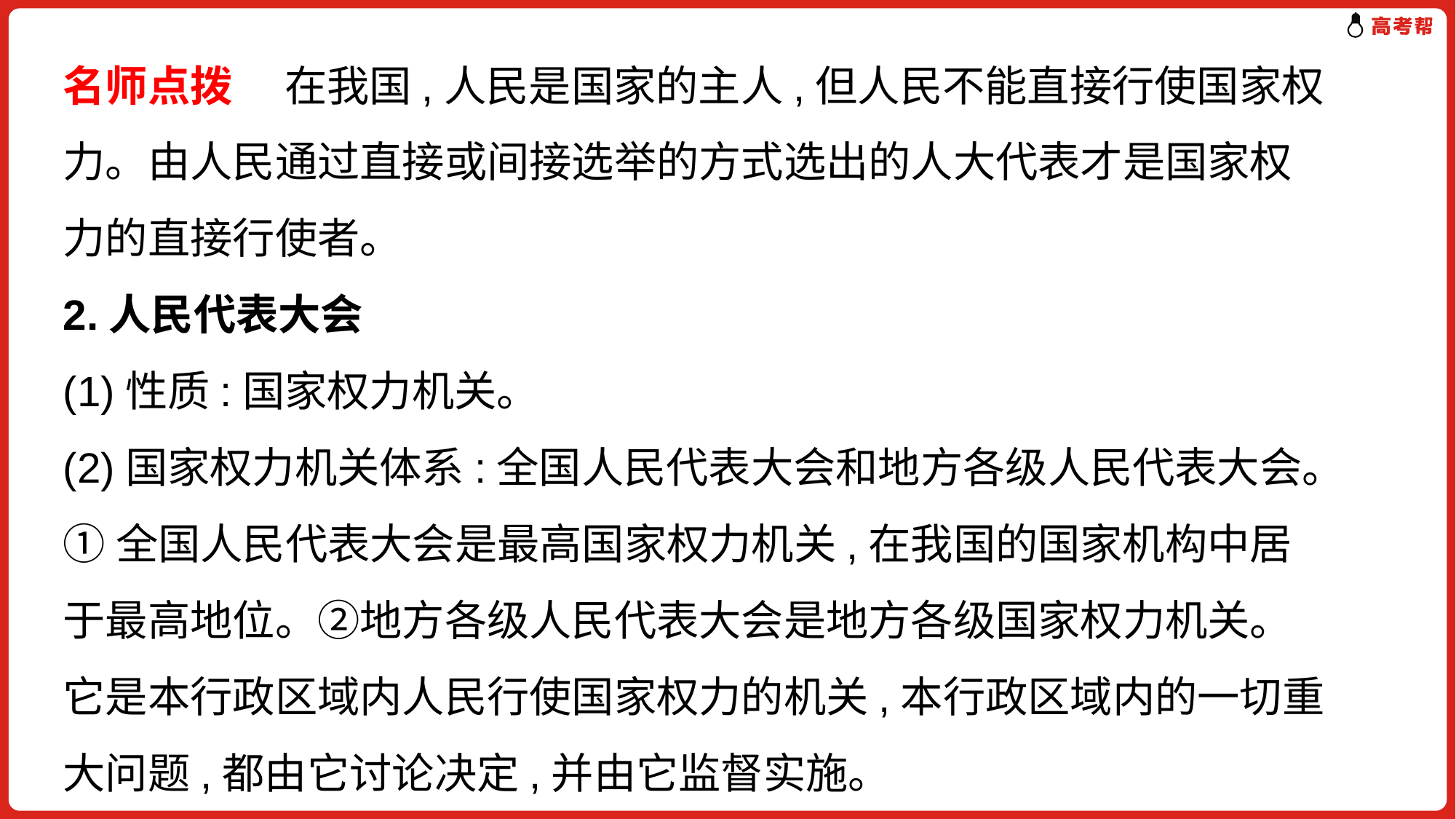

#
名师点拨 　在我国,人民是国家的主人,但人民不能直接行使国家权力。由人民通过直接或间接选举的方式选出的人大代表才是国家权力的直接行使者。
2.人民代表大会
(1)性质:国家权力机关。
(2)国家权力机关体系:全国人民代表大会和地方各级人民代表大会。
①全国人民代表大会是最高国家权力机关,在我国的国家机构中居于最高地位。②地方各级人民代表大会是地方各级国家权力机关。它是本行政区域内人民行使国家权力的机关,本行政区域内的一切重大问题,都由它讨论决定,并由它监督实施。